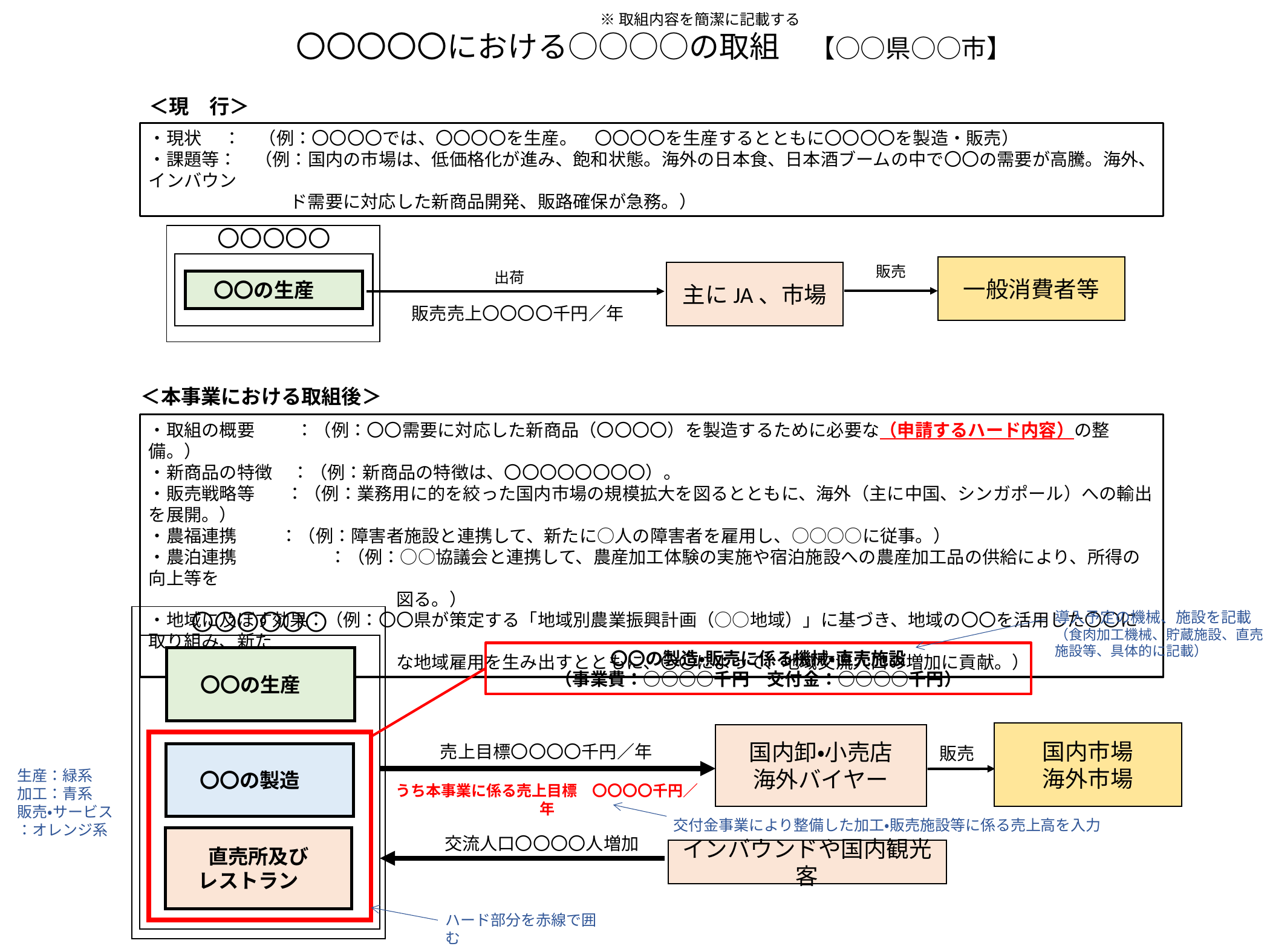

※取組内容を簡潔に記載する
〇〇〇〇〇における○○○○の取組　【○○県○○市】
＜現　行＞
・現状　 ：　（例：〇〇〇〇では、〇〇〇〇を生産。　〇〇〇〇を生産するとともに〇〇〇〇を製造・販売）
・課題等：　（例：国内の市場は、低価格化が進み、飽和状態。海外の日本食、日本酒ブームの中で〇〇の需要が高騰。海外、インバウン
　　　　　　　　ド需要に対応した新商品開発、販路確保が急務。）
〇〇〇〇〇

一般消費者等
販売
主にJA、市場
出荷
〇〇の生産
販売売上〇〇〇〇千円／年
＜本事業における取組後＞
・取組の概要　      ：（例：〇〇需要に対応した新商品（〇〇〇〇）を製造するために必要な（申請するハード内容）の整備。）
・新商品の特徴     ：（例：新商品の特徴は、〇〇〇〇〇〇〇〇）。
・販売戦略等        ：（例：業務用に的を絞った国内市場の規模拡大を図るとともに、海外（主に中国、シンガポール）への輸出を展開。）
・農福連携           ：（例：障害者施設と連携して、新たに○人の障害者を雇用し、○○○○に従事。）
・農泊連携　　　　　 ：（例：○○協議会と連携して、農産加工体験の実施や宿泊施設への農産加工品の供給により、所得の向上等を
　　　　　　　　　　　　　　図る。）
・地域に及ぼす効果：（例：〇〇県が策定する「地域別農業振興計画（○○地域）」に基づき、地域の〇〇を活用した〇〇に取り組み、新た
　　　　　　　　　　　　　　な地域雇用を生み出すとともに、〇〇によって、地域交流人口の増加に貢献。）
導入予定の機械、施設を記載
（食肉加工機械、貯蔵施設、直売施設等、具体的に記載）
〇〇〇〇〇〇

〇〇の製造・販売に係る機械・直売施設
（事業費：○○○○千円　交付金：○○○○千円）
〇〇の生産
国内市場
海外市場

国内卸・小売店
海外バイヤー

売上目標〇〇〇〇千円／年
販売
〇〇の製造
生産：緑系
加工：青系
販売・サービス
：オレンジ系
うち本事業に係る売上目標　〇〇〇〇千円／年
交付金事業により整備した加工・販売施設等に係る売上高を入力
直売所及び
レストラン
交流人口〇〇〇〇人増加
インバウンドや国内観光客
ハード部分を赤線で囲む